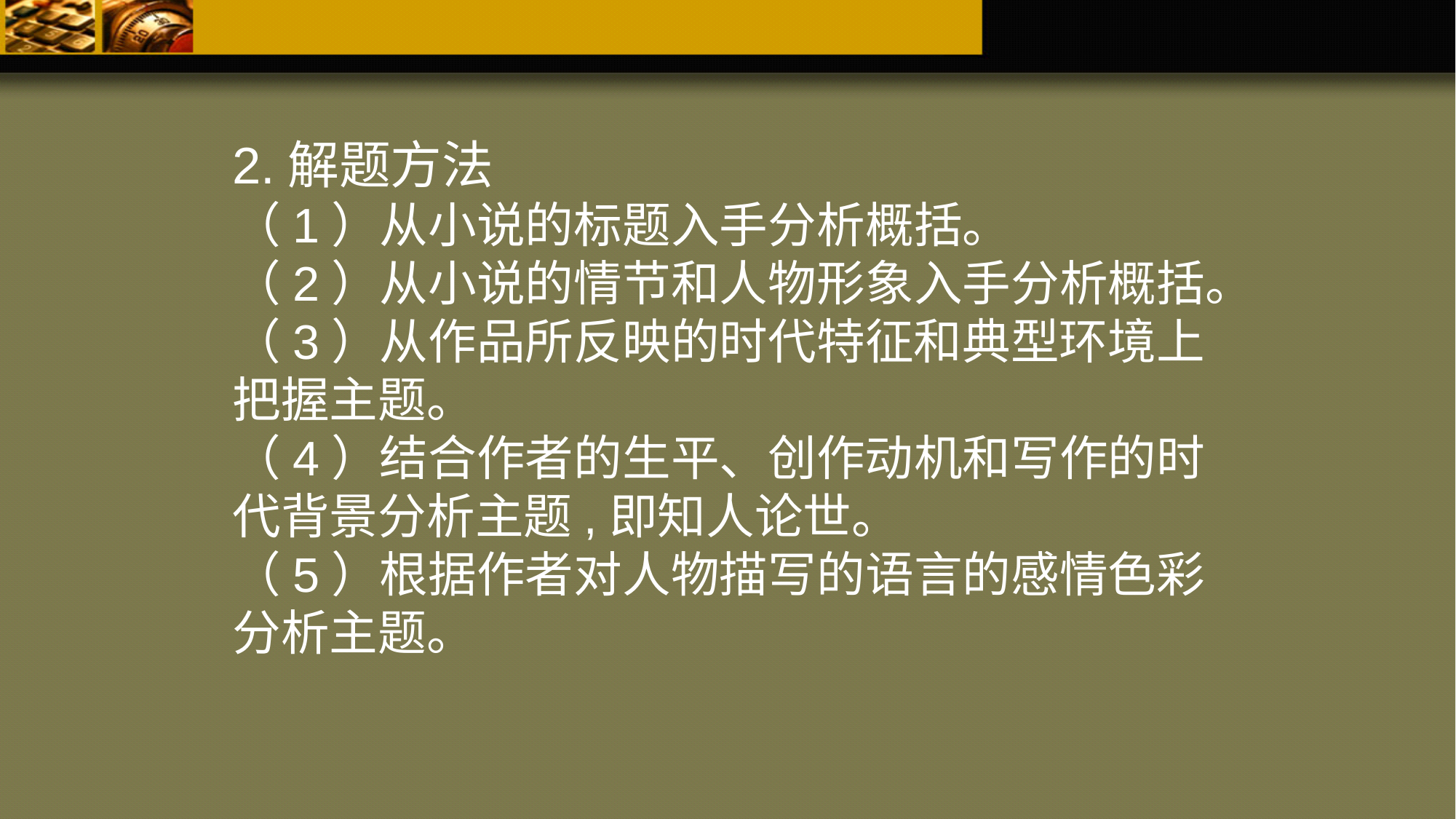

2.解题方法
（1）从小说的标题入手分析概括。
（2）从小说的情节和人物形象入手分析概括。
（3）从作品所反映的时代特征和典型环境上把握主题。
（4）结合作者的生平、创作动机和写作的时代背景分析主题,即知人论世。
（5）根据作者对人物描写的语言的感情色彩分析主题。